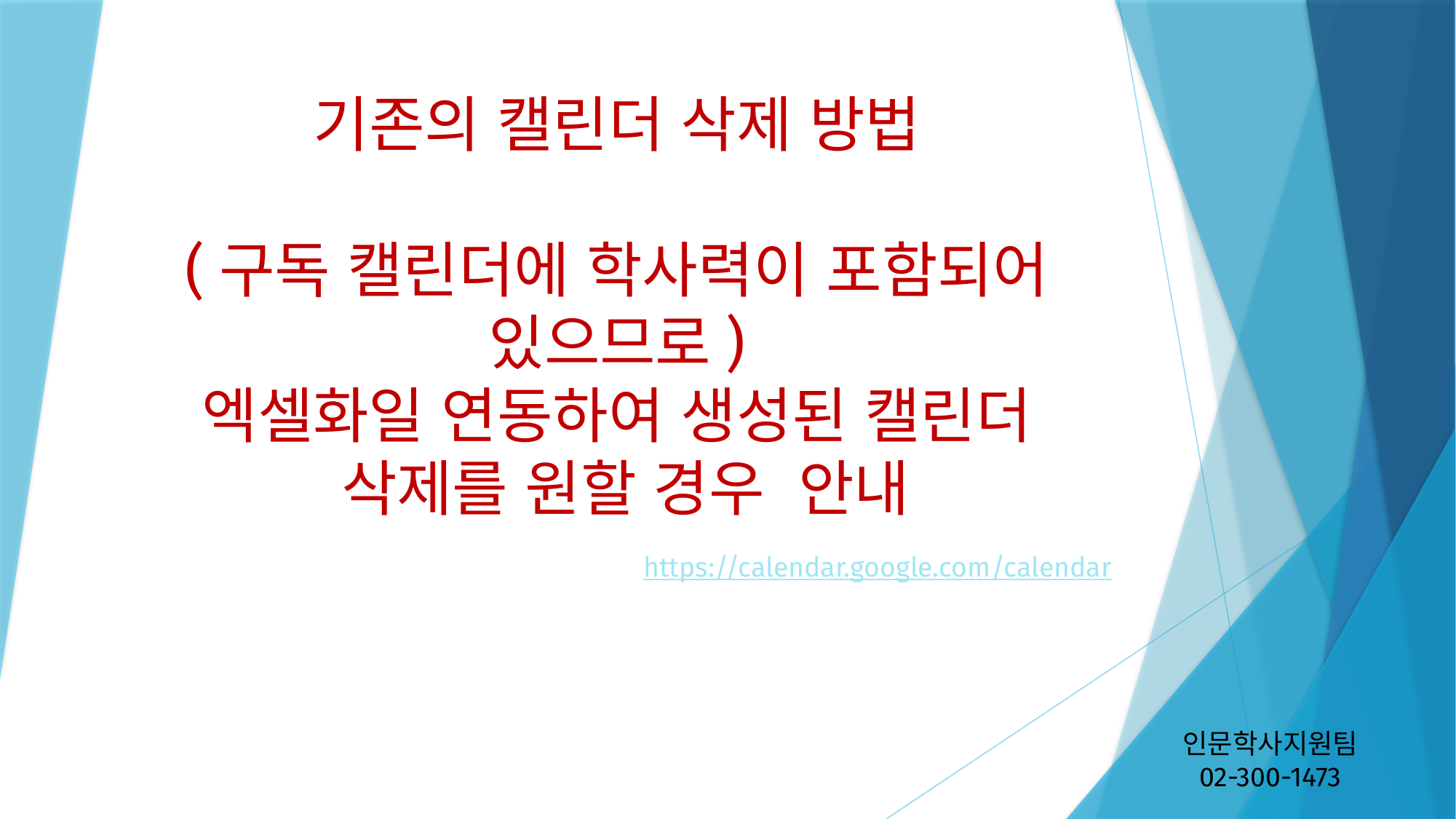

# 기존의 캘린더 삭제 방법 (구독 캘린더에 학사력이 포함되어 있으므로) 엑셀화일 연동하여 생성된 캘린더 삭제를 원할 경우  안내
https://calendar.google.com/calendar